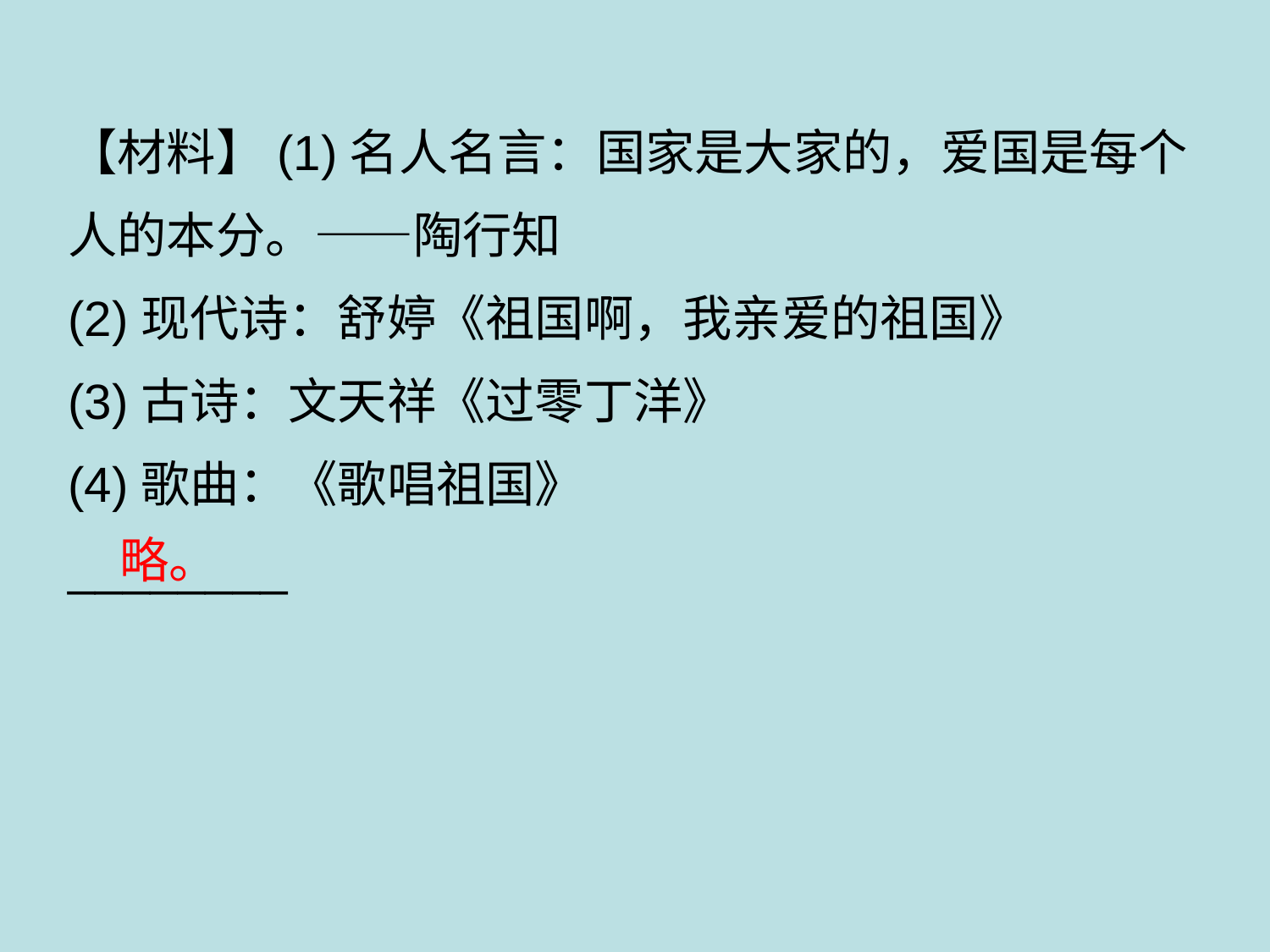

【材料】(1)名人名言：国家是大家的，爱国是每个人的本分。——陶行知
(2)现代诗：舒婷《祖国啊，我亲爱的祖国》
(3)古诗：文天祥《过零丁洋》
(4)歌曲：《歌唱祖国》
________
略。